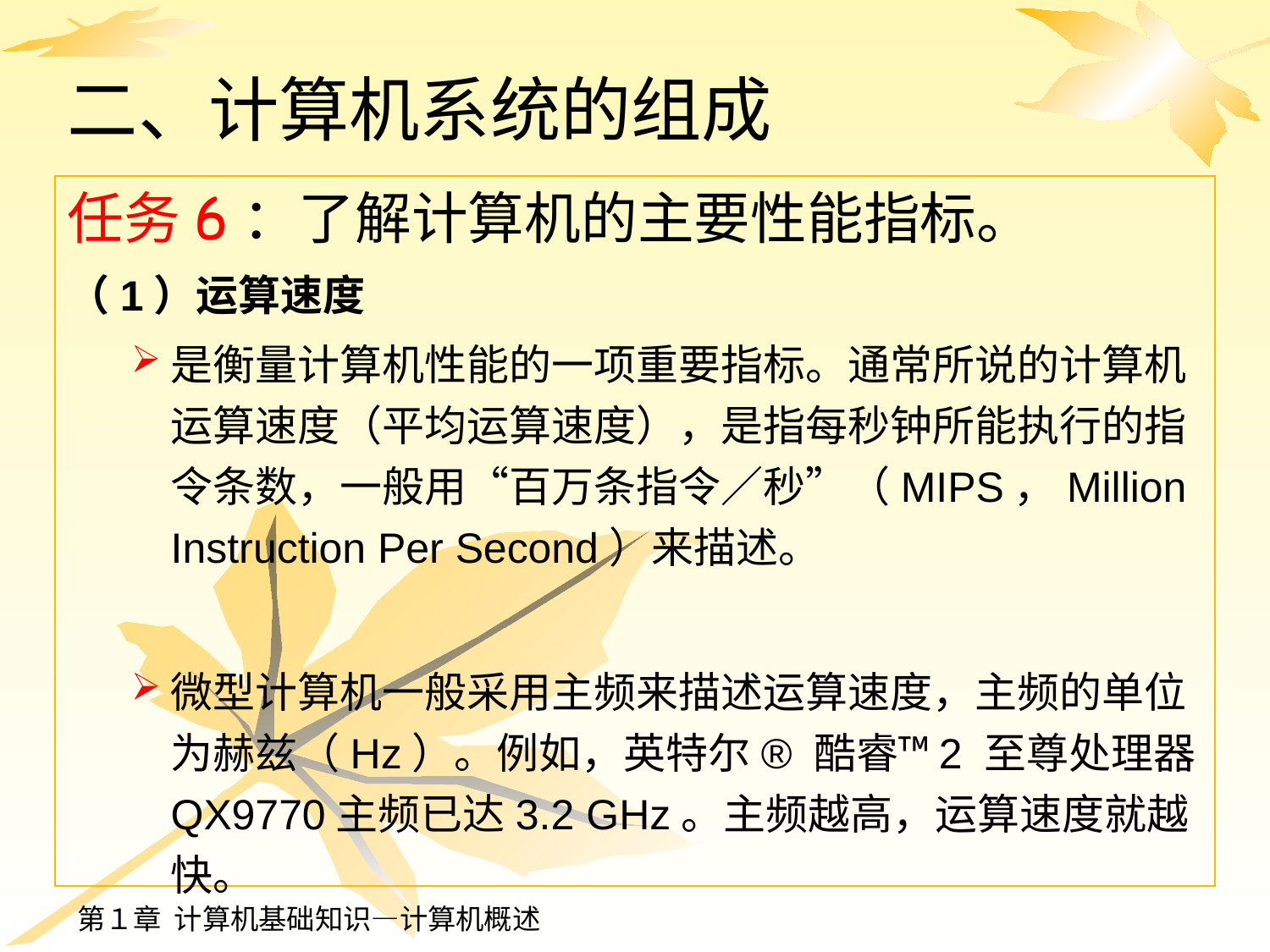

# 二、计算机系统的组成
任务6：了解计算机的主要性能指标。
（1）运算速度
是衡量计算机性能的一项重要指标。通常所说的计算机运算速度（平均运算速度），是指每秒钟所能执行的指令条数，一般用“百万条指令／秒”（MIPS，Million Instruction Per Second）来描述。

微型计算机一般采用主频来描述运算速度，主频的单位为赫兹（Hz）。例如，英特尔® 酷睿™2 至尊处理器 QX9770主频已达3.2 GHz。主频越高，运算速度就越快。